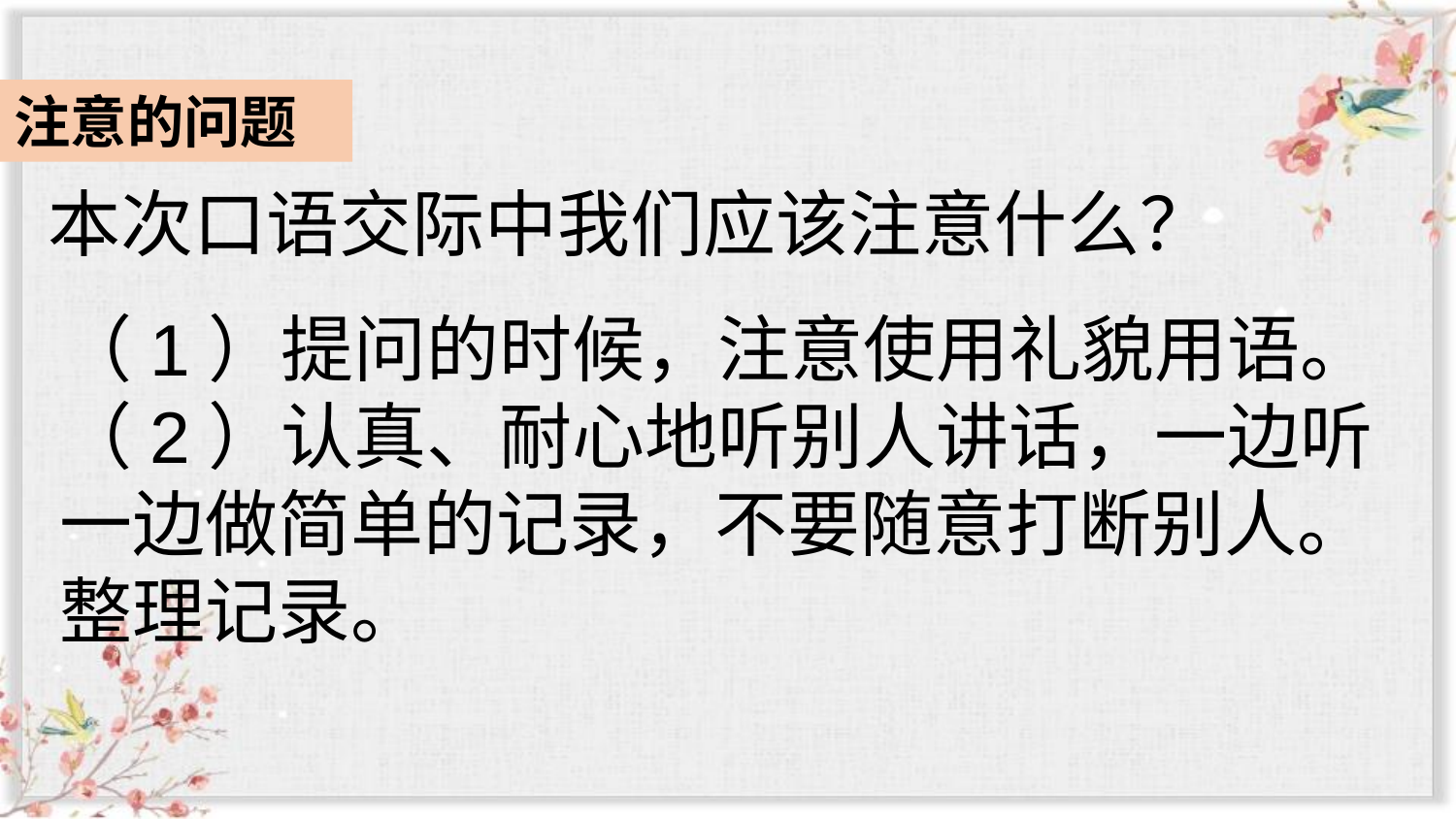

注意的问题
本次口语交际中我们应该注意什么？
（1）提问的时候，注意使用礼貌用语。
（2）认真、耐心地听别人讲话，一边听一边做简单的记录，不要随意打断别人。
整理记录。